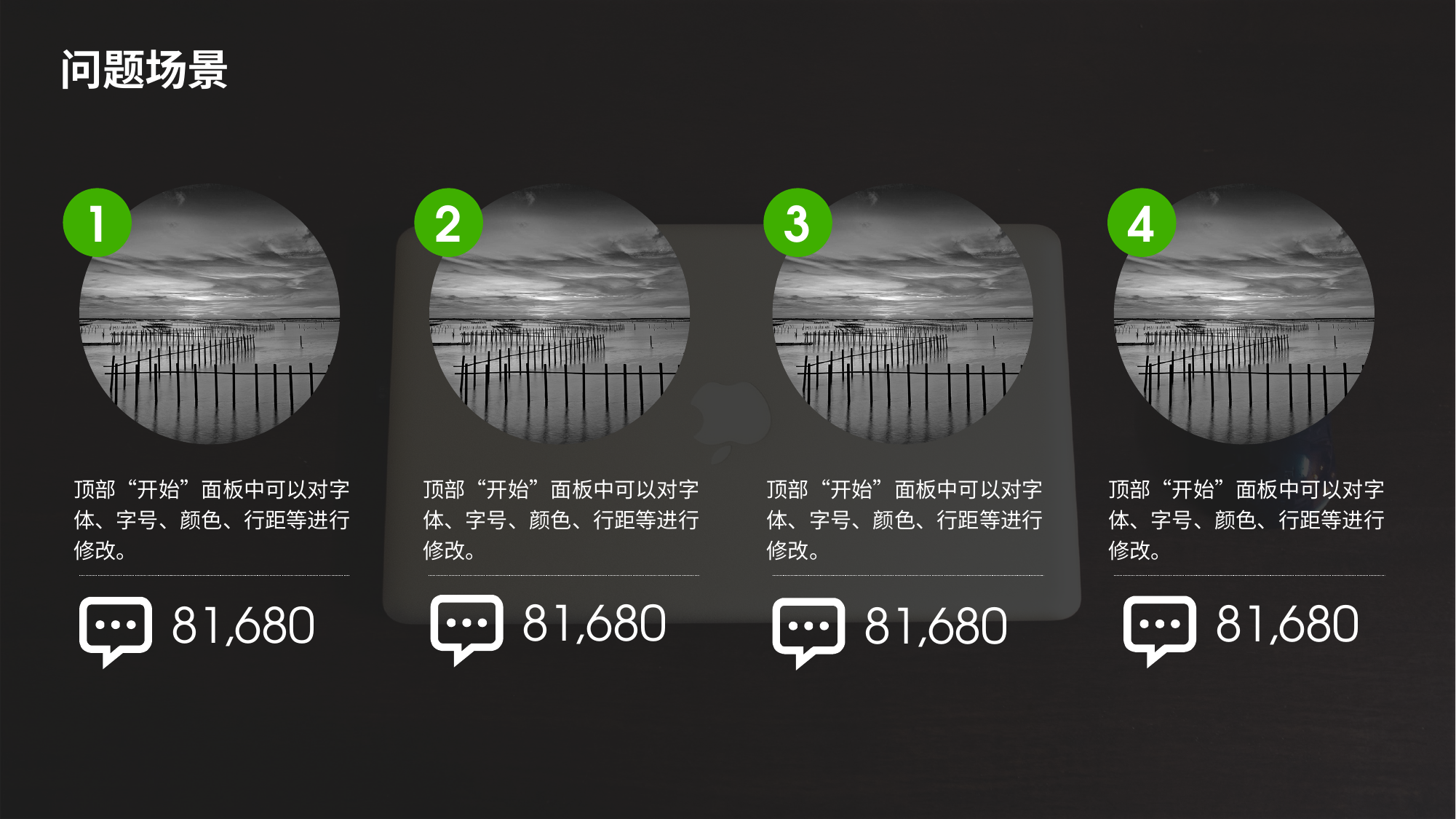

问题场景

1
2
3
4
顶部“开始”面板中可以对字体、字号、颜色、行距等进行修改。
顶部“开始”面板中可以对字体、字号、颜色、行距等进行修改。
顶部“开始”面板中可以对字体、字号、颜色、行距等进行修改。
顶部“开始”面板中可以对字体、字号、颜色、行距等进行修改。
81,680
81,680
81,680
81,680